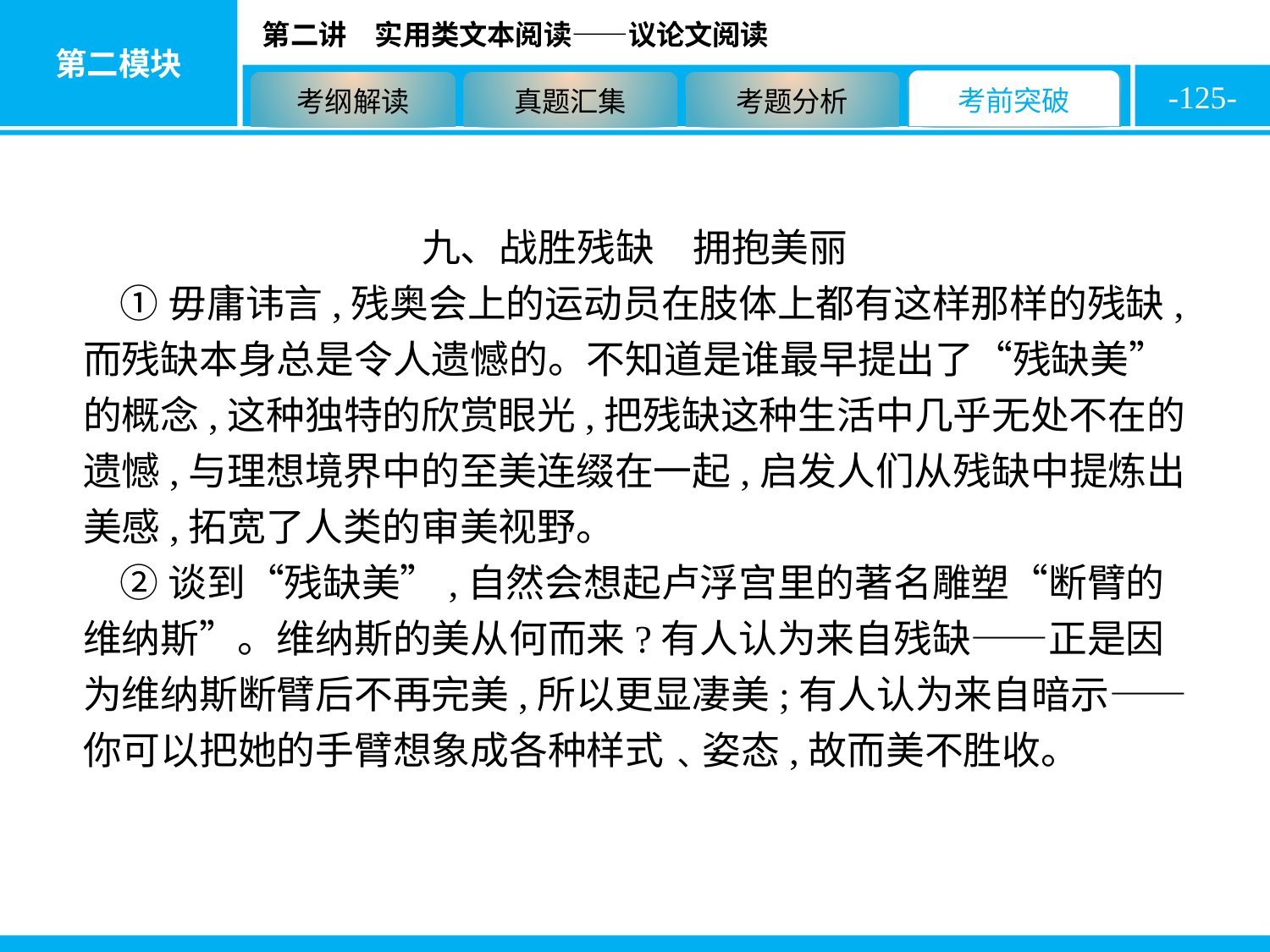

-125-
九、战胜残缺　拥抱美丽
①毋庸讳言,残奥会上的运动员在肢体上都有这样那样的残缺,而残缺本身总是令人遗憾的。不知道是谁最早提出了“残缺美”的概念,这种独特的欣赏眼光,把残缺这种生活中几乎无处不在的遗憾,与理想境界中的至美连缀在一起,启发人们从残缺中提炼出美感,拓宽了人类的审美视野。
②谈到“残缺美”,自然会想起卢浮宫里的著名雕塑“断臂的维纳斯”。维纳斯的美从何而来?有人认为来自残缺——正是因为维纳斯断臂后不再完美,所以更显凄美;有人认为来自暗示——你可以把她的手臂想象成各种样式﹑姿态,故而美不胜收。